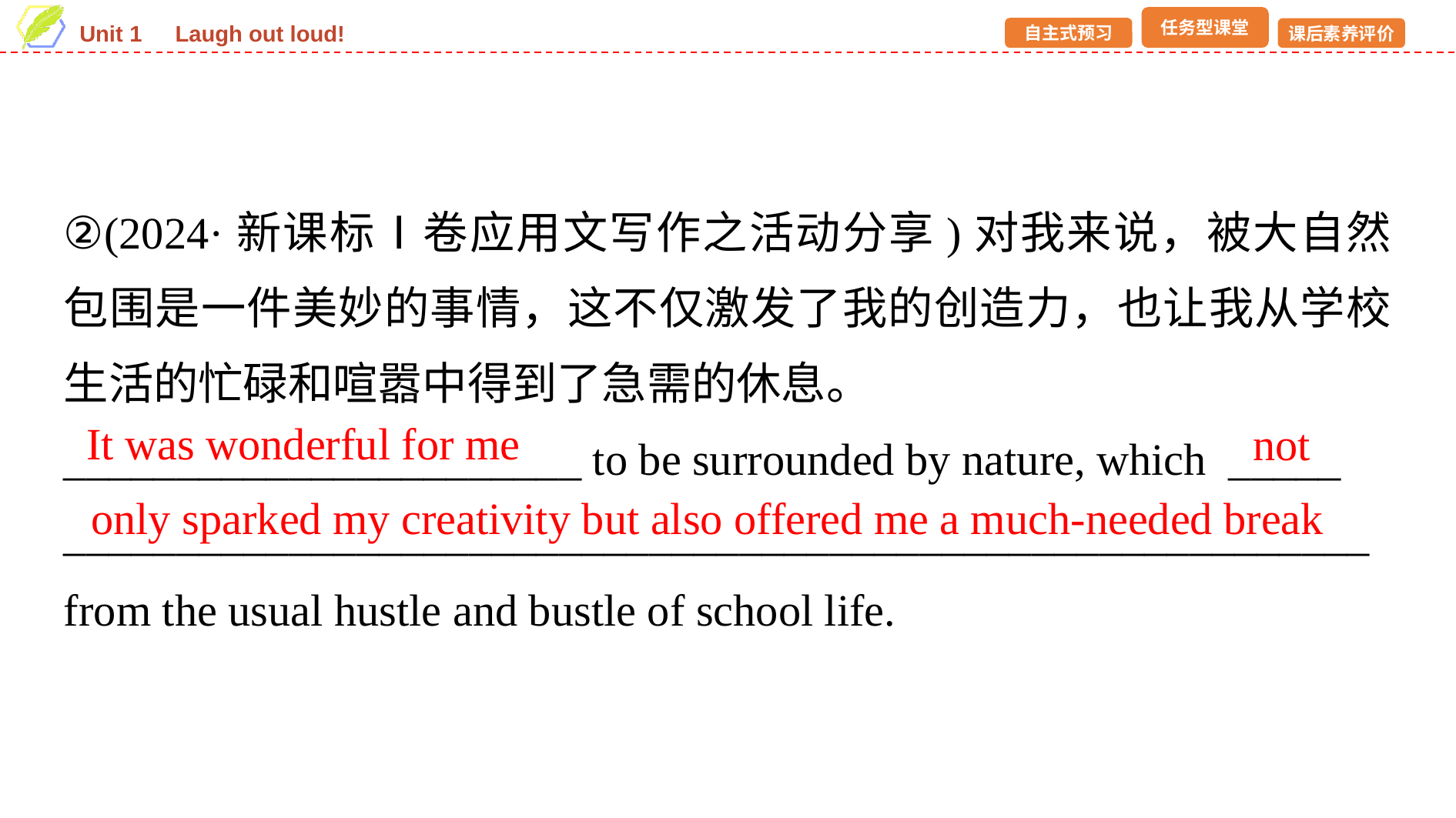

②(2024·新课标Ⅰ卷应用文写作之活动分享)对我来说，被大自然包围是一件美妙的事情，这不仅激发了我的创造力，也让我从学校生活的忙碌和喧嚣中得到了急需的休息。
_______________________ to be surrounded by nature, which  _____
__________________________________________________________ from the usual hustle and bustle of school life.
It was wonderful for me
not
only sparked my creativity but also offered me a much-needed break